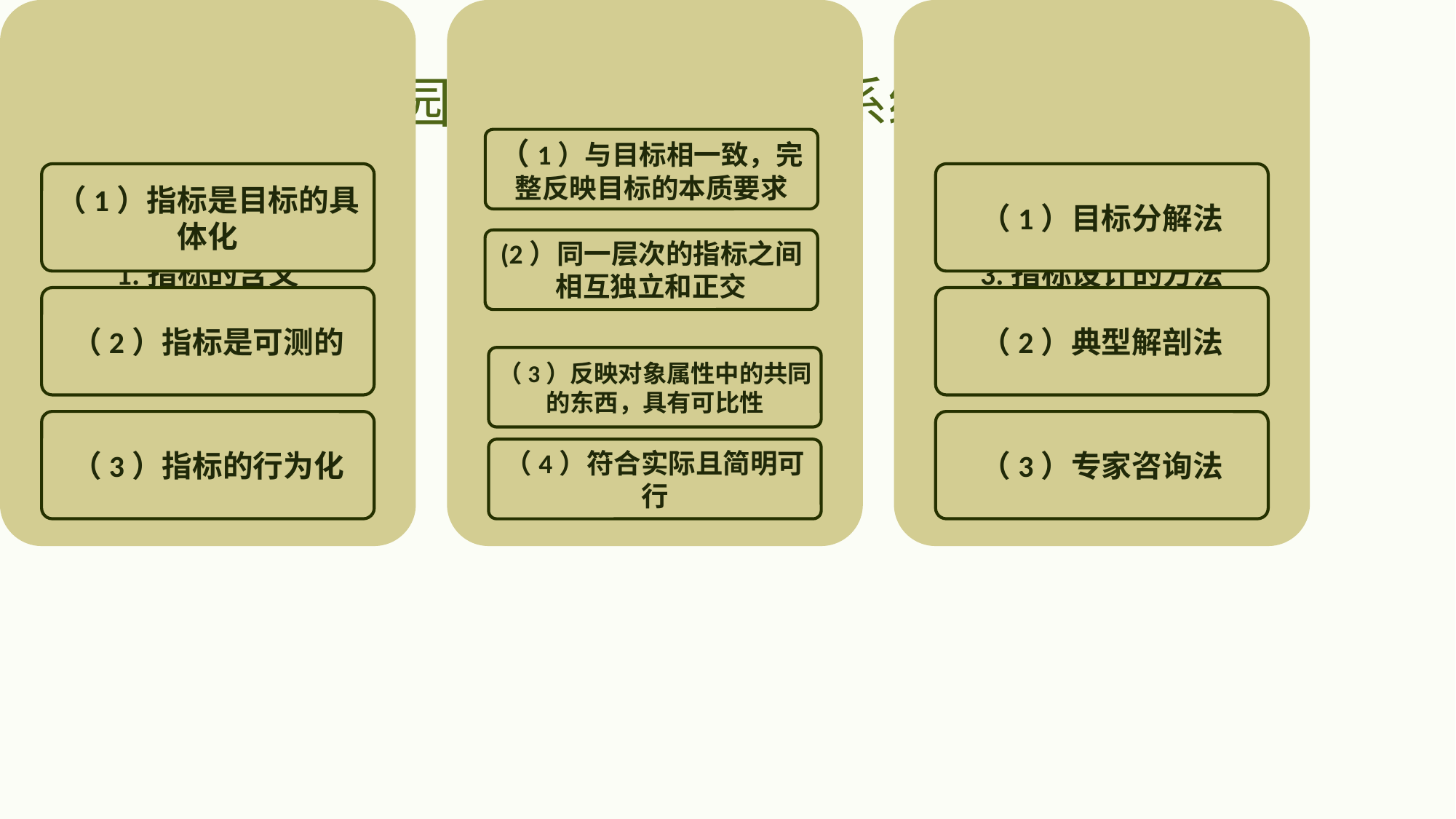

1.指标的含义
（1）指标是目标的具体化
（2）指标是可测的
（3）指标的行为化
2.指标设计的要求
（1）与目标相一致，完整反映目标的本质要求
(2）同一层次的指标之间相互独立和正交
（3）反映对象属性中的共同的东西，具有可比性
（4）符合实际且简明可行
3.指标设计的方法
（1）目标分解法
（2）典型解剖法
（3）专家咨询法
# (一）幼儿园教育评价的指标系统